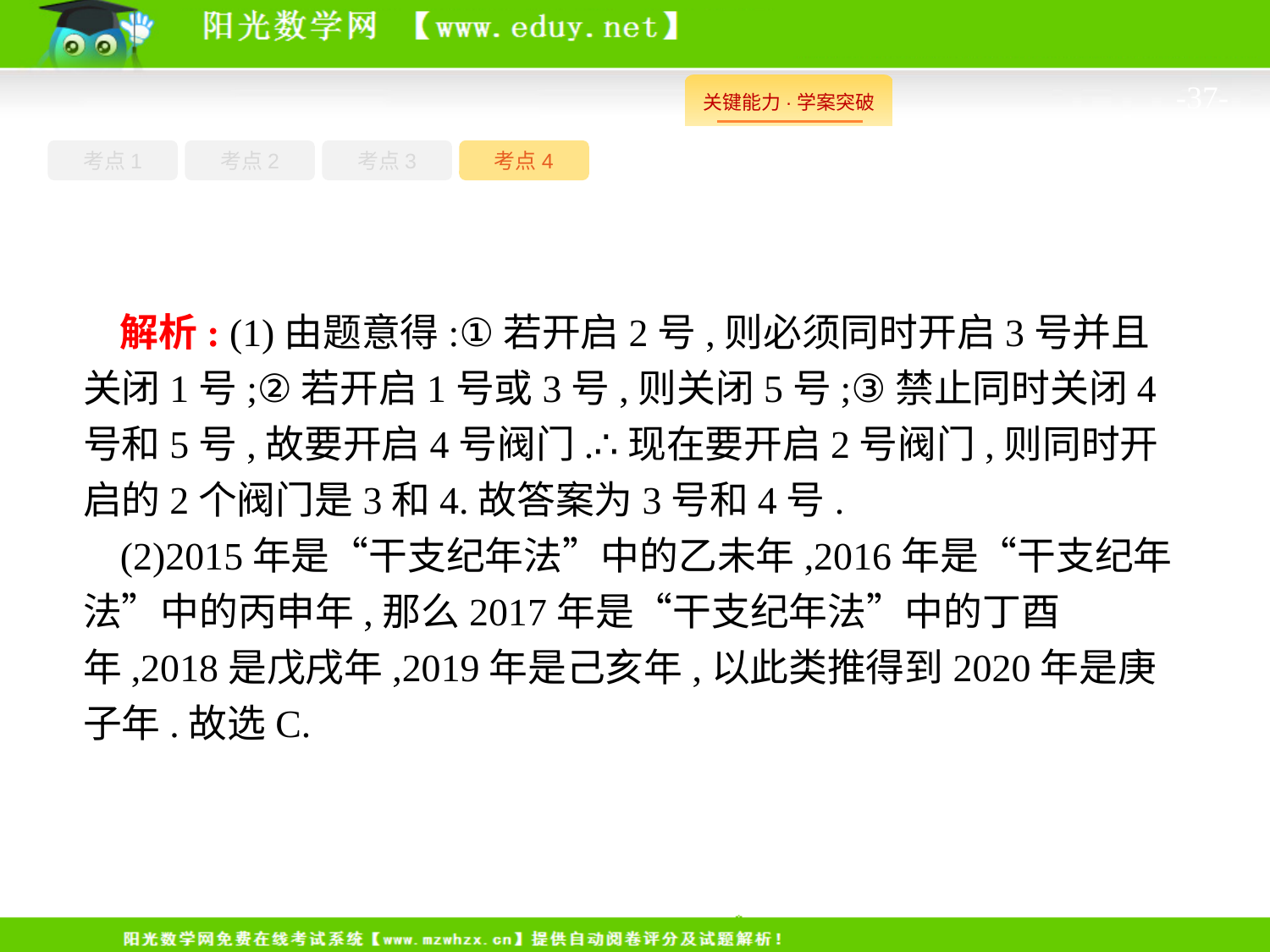

-37-
考点1
考点3
考点4
考点2
解析: (1)由题意得:①若开启2号,则必须同时开启3号并且关闭1号;②若开启1号或3号,则关闭5号;③禁止同时关闭4号和5号,故要开启4号阀门.∴现在要开启2号阀门,则同时开启的2个阀门是3和4.故答案为3号和4号.
(2)2015年是“干支纪年法”中的乙未年,2016年是“干支纪年法”中的丙申年,那么2017年是“干支纪年法”中的丁酉年,2018是戊戌年,2019年是己亥年,以此类推得到2020年是庚子年.故选C.